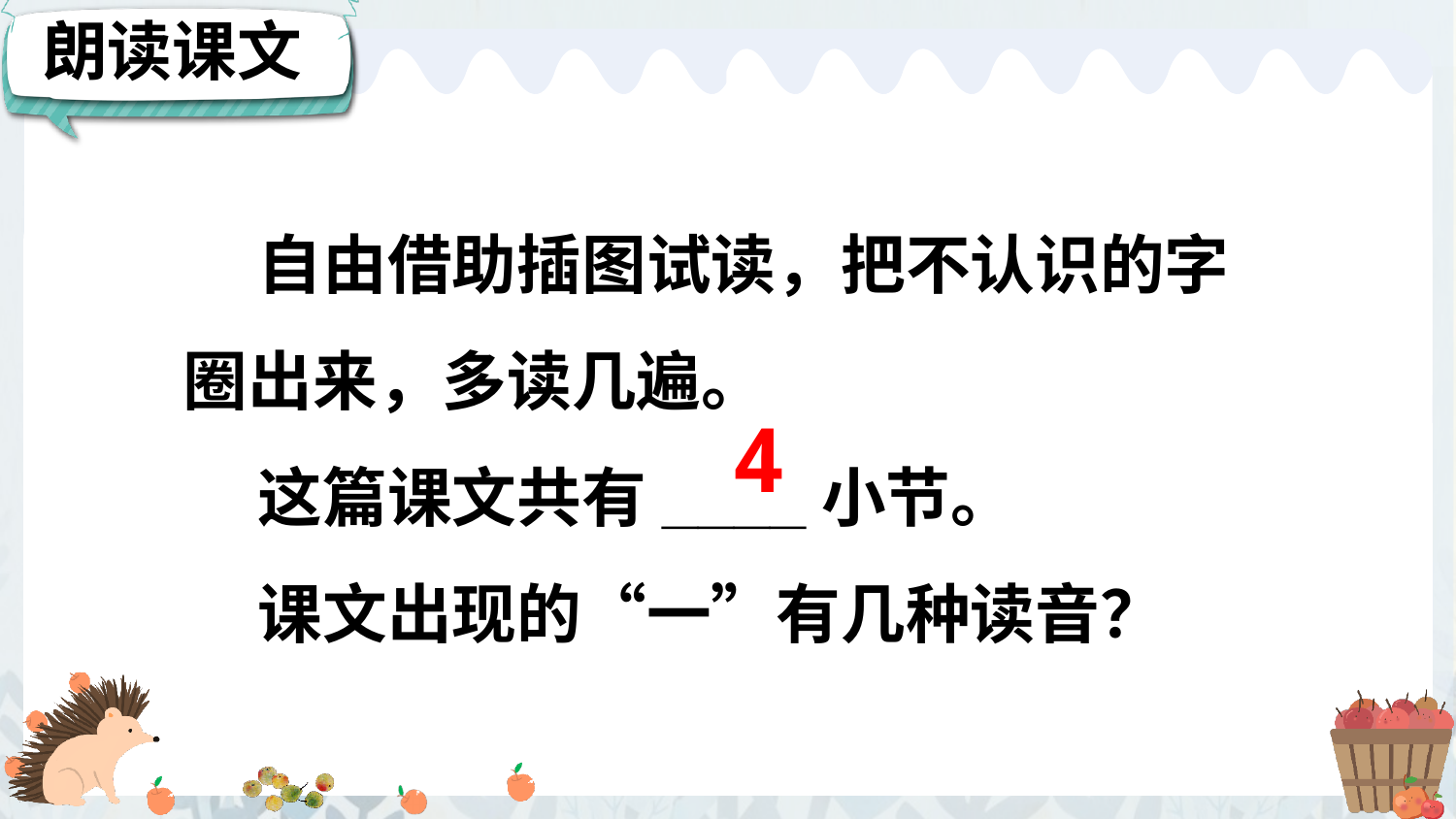

朗读课文
    自由借助插图试读，把不认识的字圈出来，多读几遍。
    这篇课文共有____小节。
    课文出现的“一”有几种读音？
4